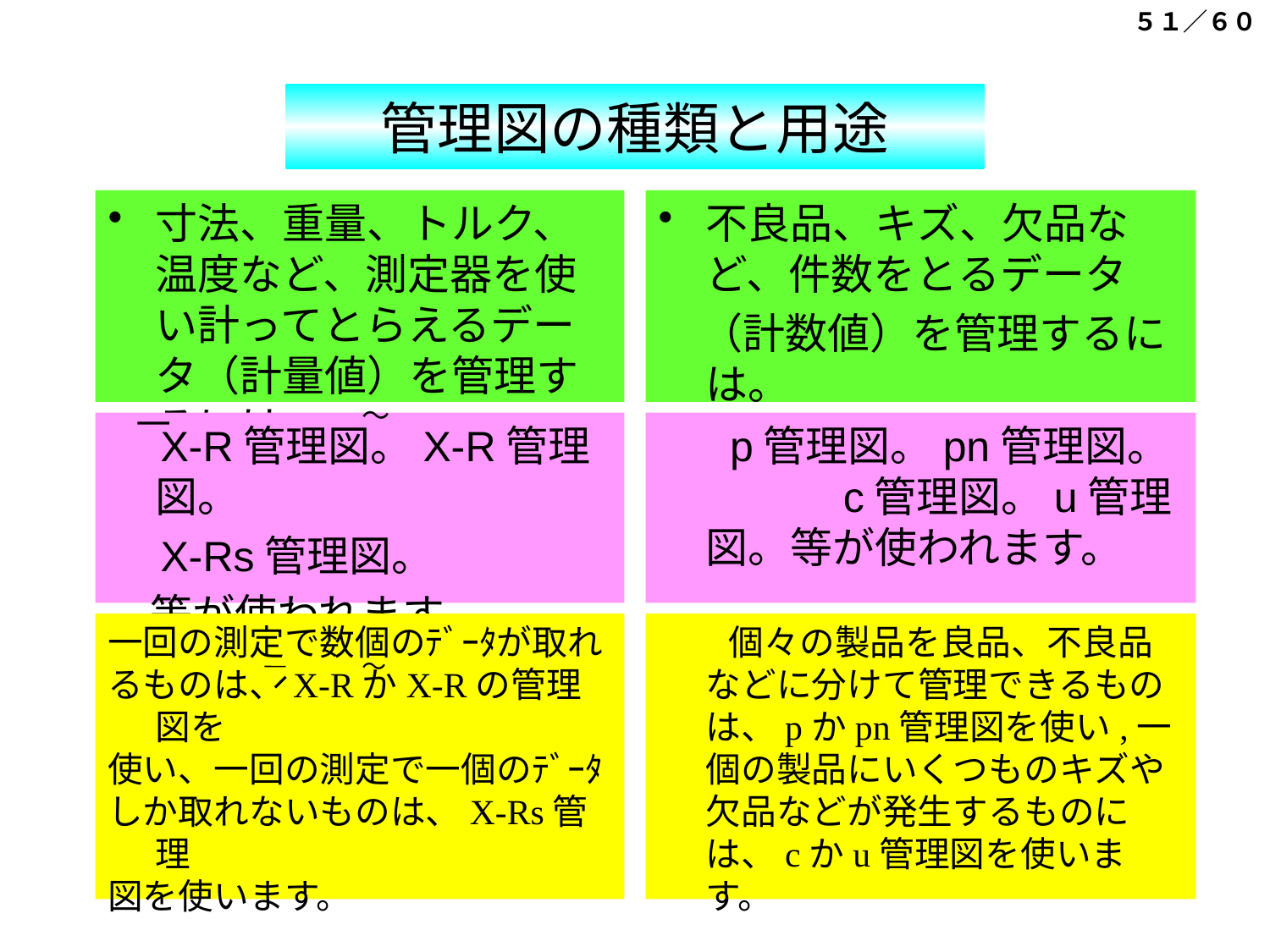

５１／６０
# 管理図の種類と用途
寸法、重量、トルク、温度など、測定器を使い計ってとらえるデータ（計量値）を管理するには。
不良品、キズ、欠品など、件数をとるデータ
　（計数値）を管理するには。
～
　X-R管理図。X-R管理図。
　X-Rs管理図。
　等が使われます。
　  p管理図。pn管理図。　　　c管理図。u管理図。等が使われます。

一回の測定で数個のﾃﾞｰﾀが取れ
るものは、X-RかX-Rの管理図を
使い、一回の測定で一個のﾃﾞｰﾀ
しか取れないものは、X-Rs管理
図を使います。
　　個々の製品を良品、不良品などに分けて管理できるものは、pかpn管理図を使い,一個の製品にいくつものキズや欠品などが発生するものには、cかu管理図を使います。
～